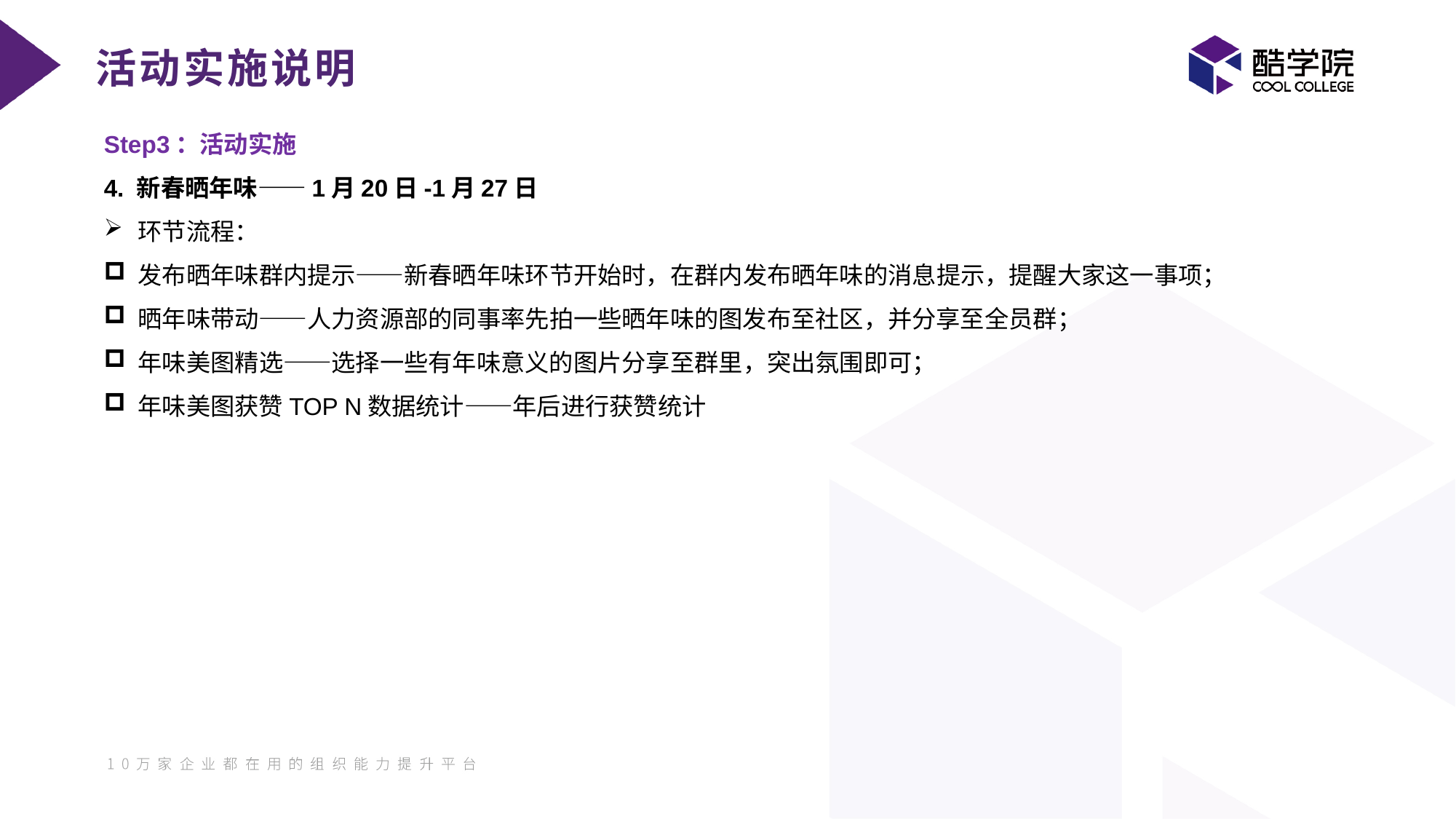

活动实施说明
Step3：活动实施
4. 新春晒年味——1月20日-1月27日
环节流程：
发布晒年味群内提示——新春晒年味环节开始时，在群内发布晒年味的消息提示，提醒大家这一事项；
晒年味带动——人力资源部的同事率先拍一些晒年味的图发布至社区，并分享至全员群；
年味美图精选——选择一些有年味意义的图片分享至群里，突出氛围即可；
年味美图获赞TOP N数据统计——年后进行获赞统计